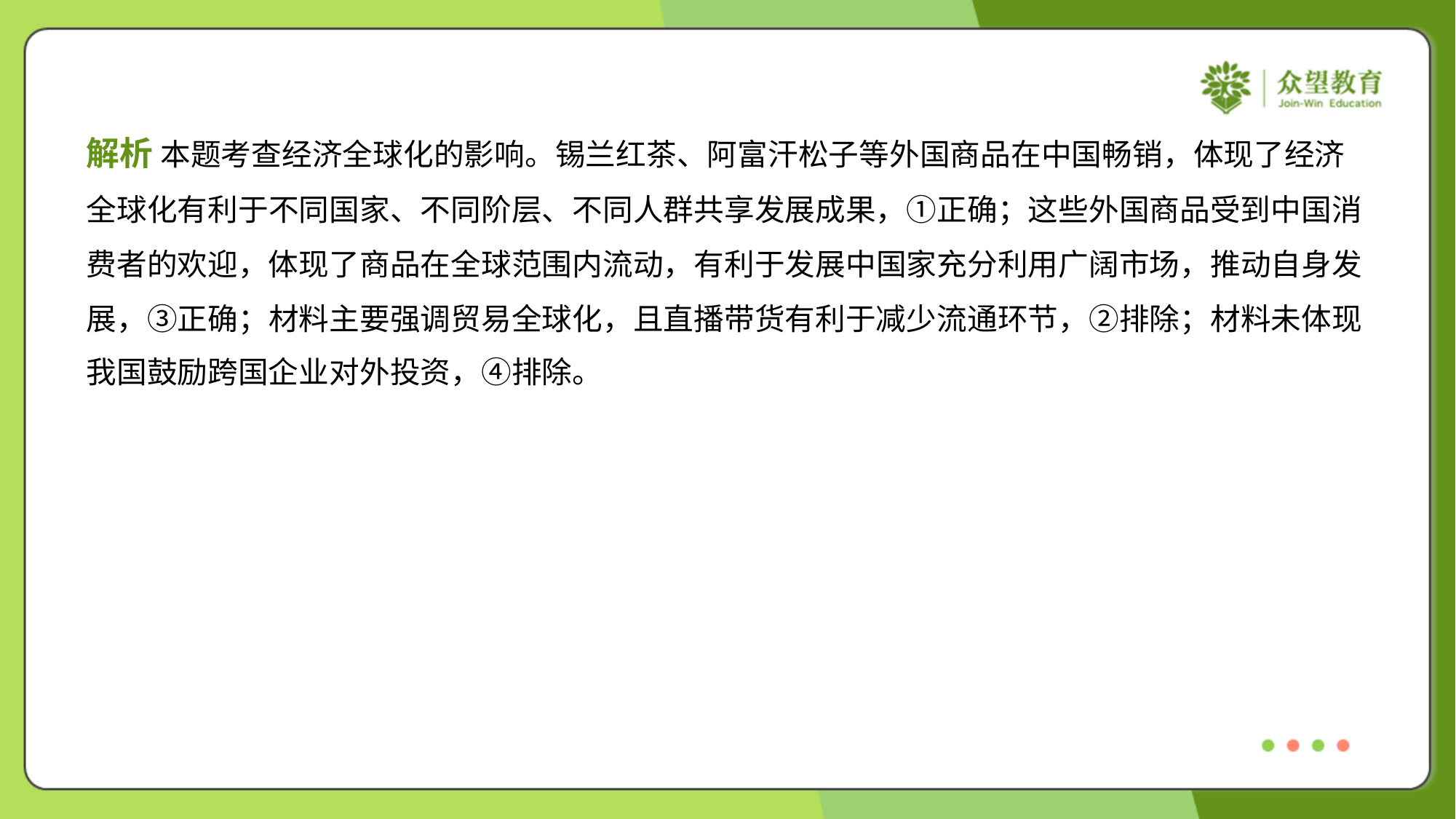

解析 本题考查经济全球化的影响。锡兰红茶、阿富汗松子等外国商品在中国畅销，体现了经济
全球化有利于不同国家、不同阶层、不同人群共享发展成果，①正确；这些外国商品受到中国消
费者的欢迎，体现了商品在全球范围内流动，有利于发展中国家充分利用广阔市场，推动自身发
展，③正确；材料主要强调贸易全球化，且直播带货有利于减少流通环节，②排除；材料未体现
我国鼓励跨国企业对外投资，④排除。